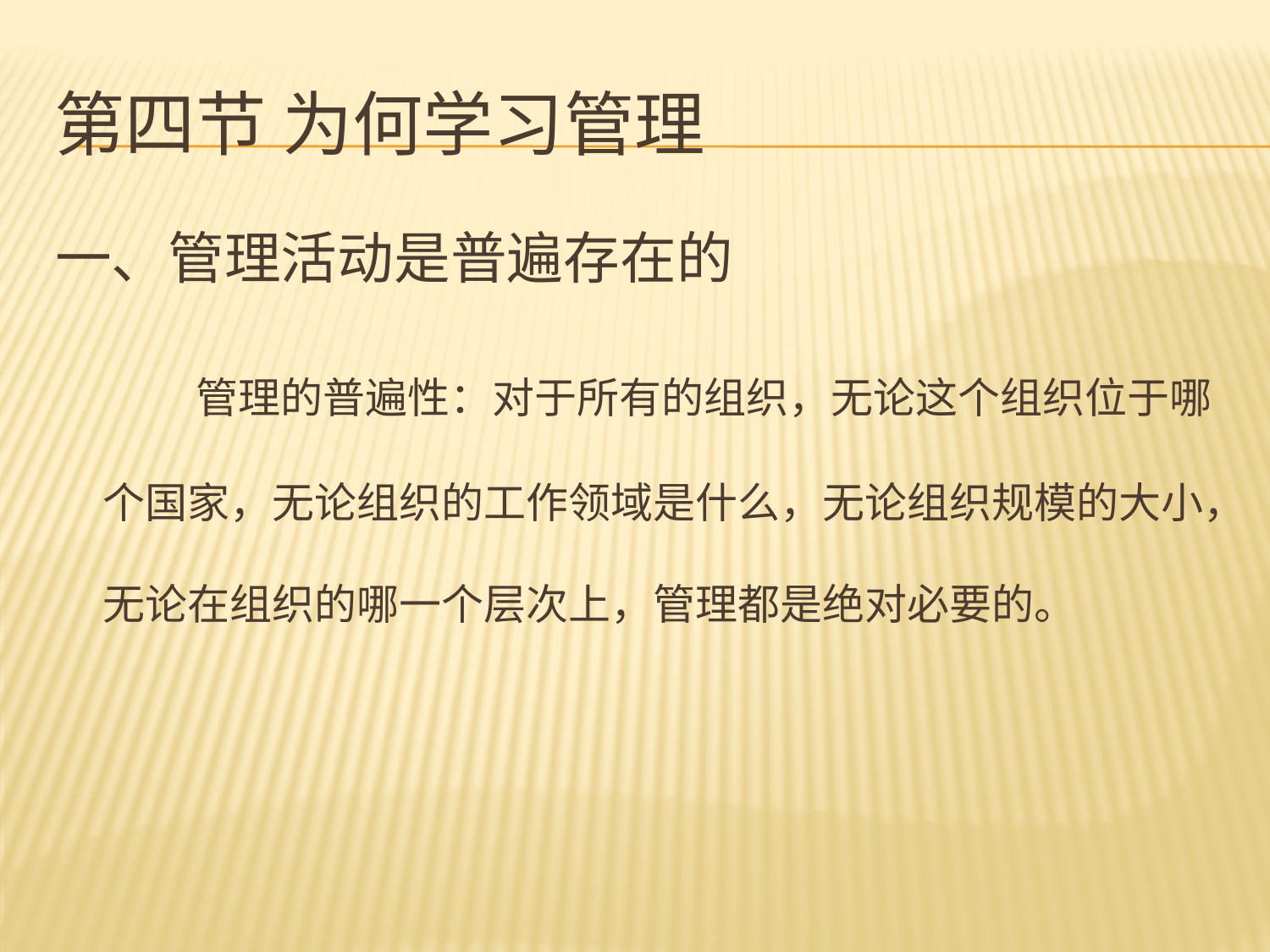

# 第四节 为何学习管理
一、管理活动是普遍存在的
          管理的普遍性：对于所有的组织，无论这个组织位于哪个国家，无论组织的工作领域是什么，无论组织规模的大小，无论在组织的哪一个层次上，管理都是绝对必要的。